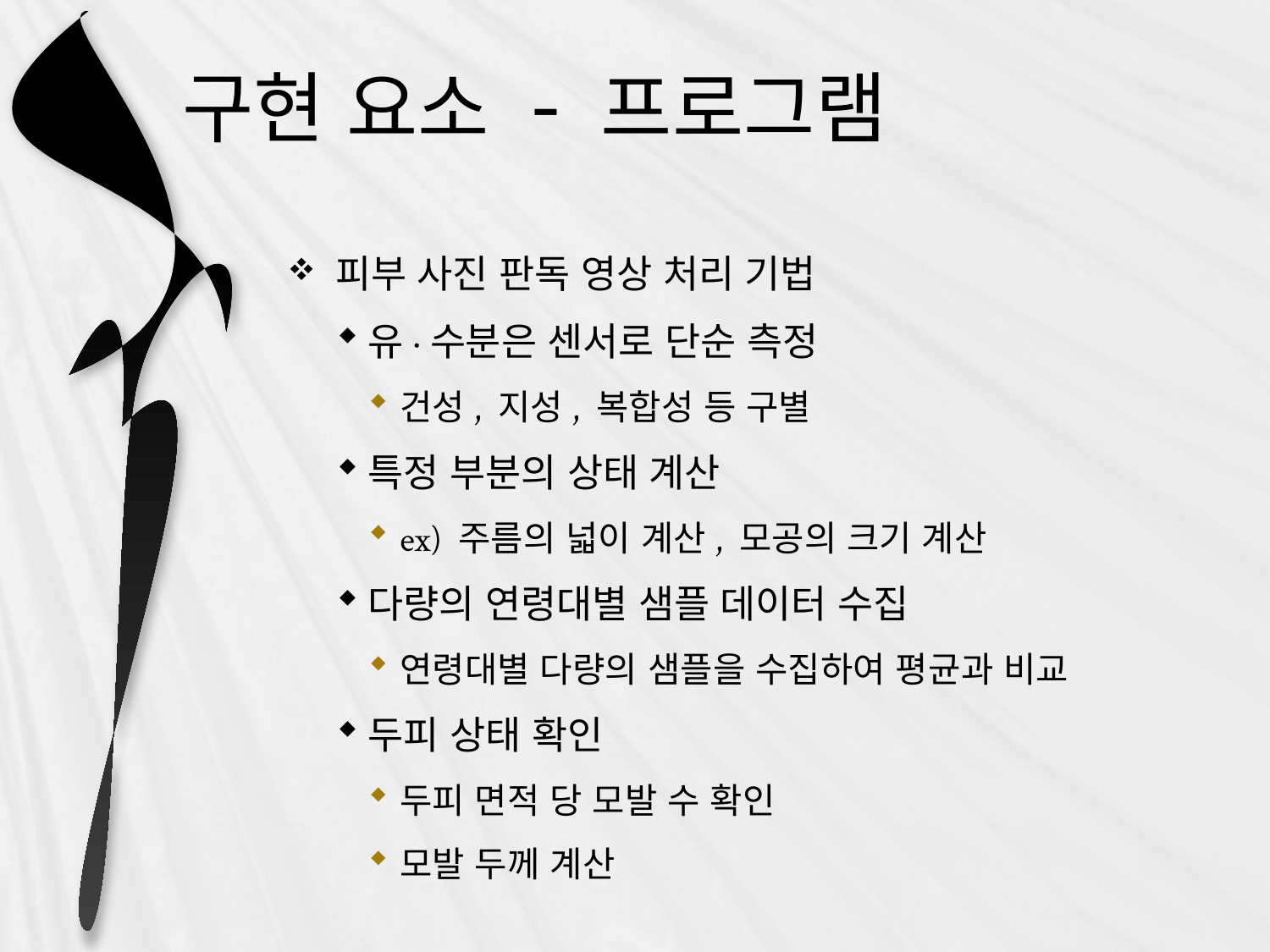

# 구현 요소 - 프로그램
피부 사진 판독 영상 처리 기법
유·수분은 센서로 단순 측정
건성, 지성, 복합성 등 구별
특정 부분의 상태 계산
ex) 주름의 넓이 계산, 모공의 크기 계산
다량의 연령대별 샘플 데이터 수집
연령대별 다량의 샘플을 수집하여 평균과 비교
두피 상태 확인
두피 면적 당 모발 수 확인
모발 두께 계산